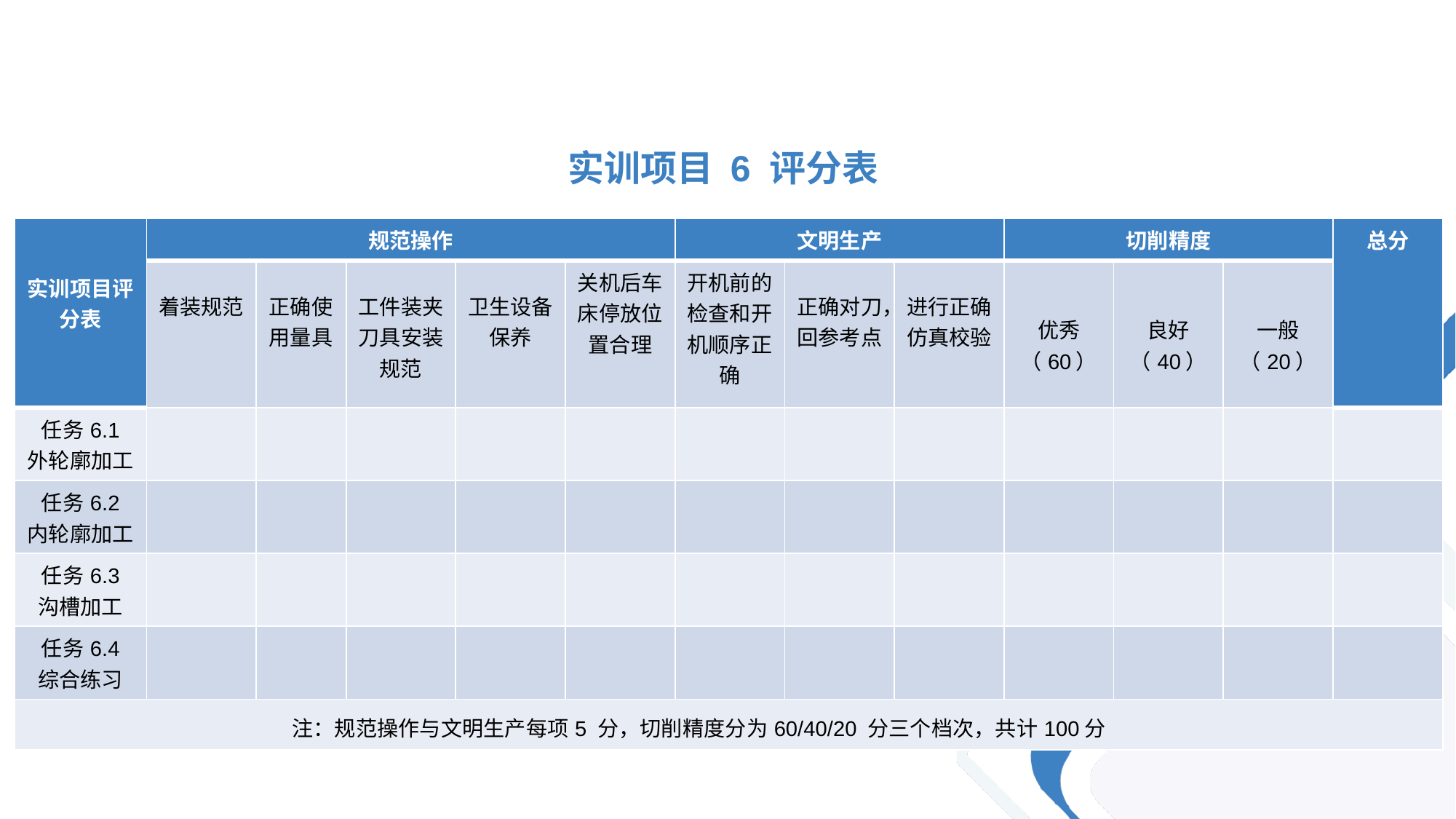

实训项目 6 评分表
| 实训项目评分表 | 规范操作 |  |  |  |  | 文明生产 |  |  | 切削精度 |  |  | 总分 |
| --- | --- | --- | --- | --- | --- | --- | --- | --- | --- | --- | --- | --- |
|  | 着装规范 | 正确使用量具 | 工件装夹 刀具安装规范 | 卫生设备保养 | 关机后车床停放位置合理 | 开机前的检查和开机顺序正确 | 正确对刀，回参考点 | 进行正确仿真校验 | 优秀（60） | 良好 （40） | 一般 （20） |  |
| 任务6.1 外轮廓加工 |  |  |  |  |  |  |  |  |  |  |  |  |
| 任务6.2 内轮廓加工 |  |  |  |  |  |  |  |  |  |  |  |  |
| 任务6.3 沟槽加工 |  |  |  |  |  |  |  |  |  |  |  |  |
| 任务6.4 综合练习 |  |  |  |  |  |  |  |  |  |  |  |  |
| 注：规范操作与文明生产每项5 分，切削精度分为60/40/20 分三个档次，共计100分 |  |  |  |  |  |  |  |  |  |  |  |  |